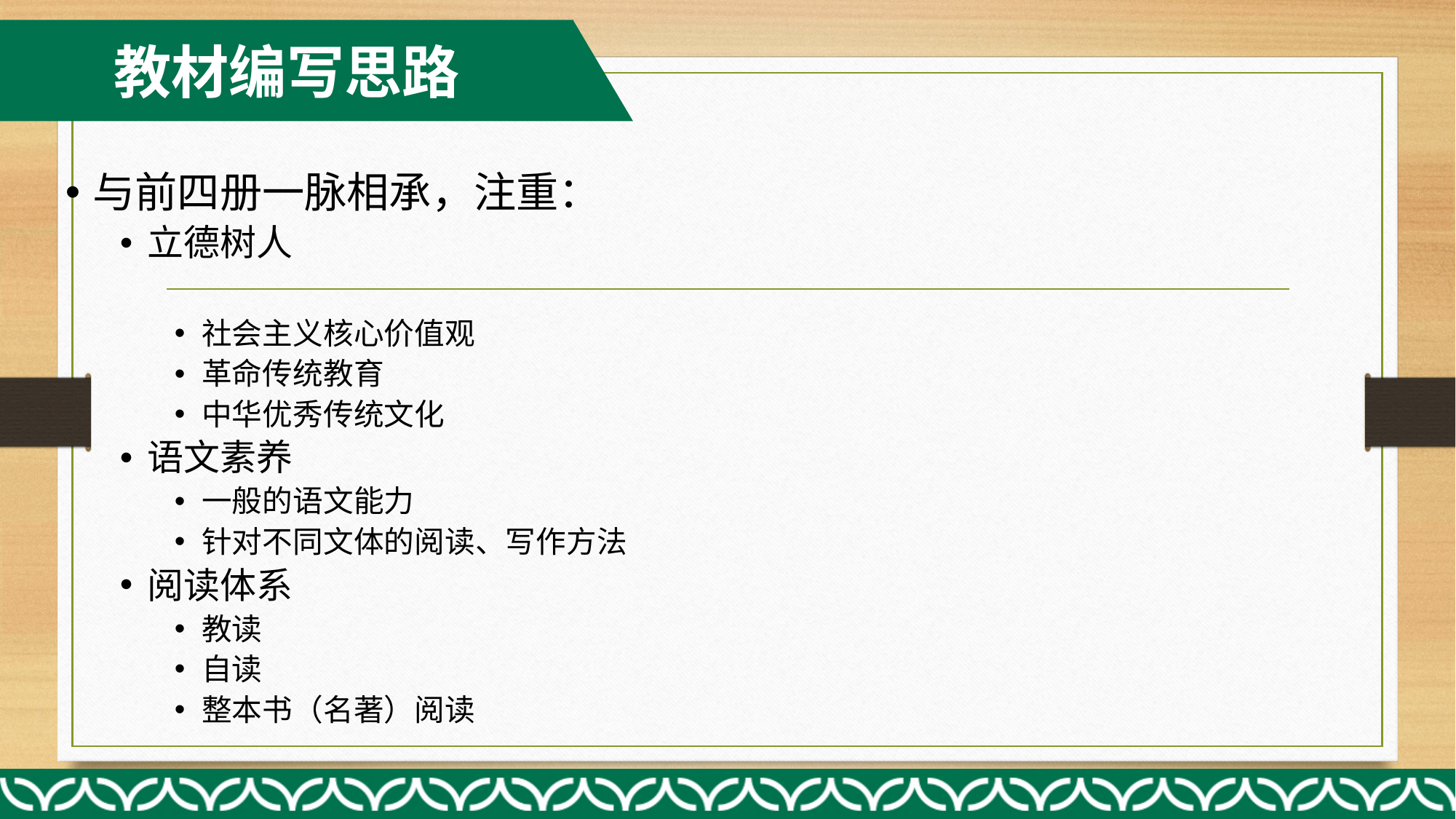

教材编写思路

与前四册一脉相承，注重：
立德树人

社会主义核心价值观
革命传统教育
中华优秀传统文化
语文素养
一般的语文能力
针对不同文体的阅读、写作方法
阅读体系
教读
自读
整本书（名著）阅读